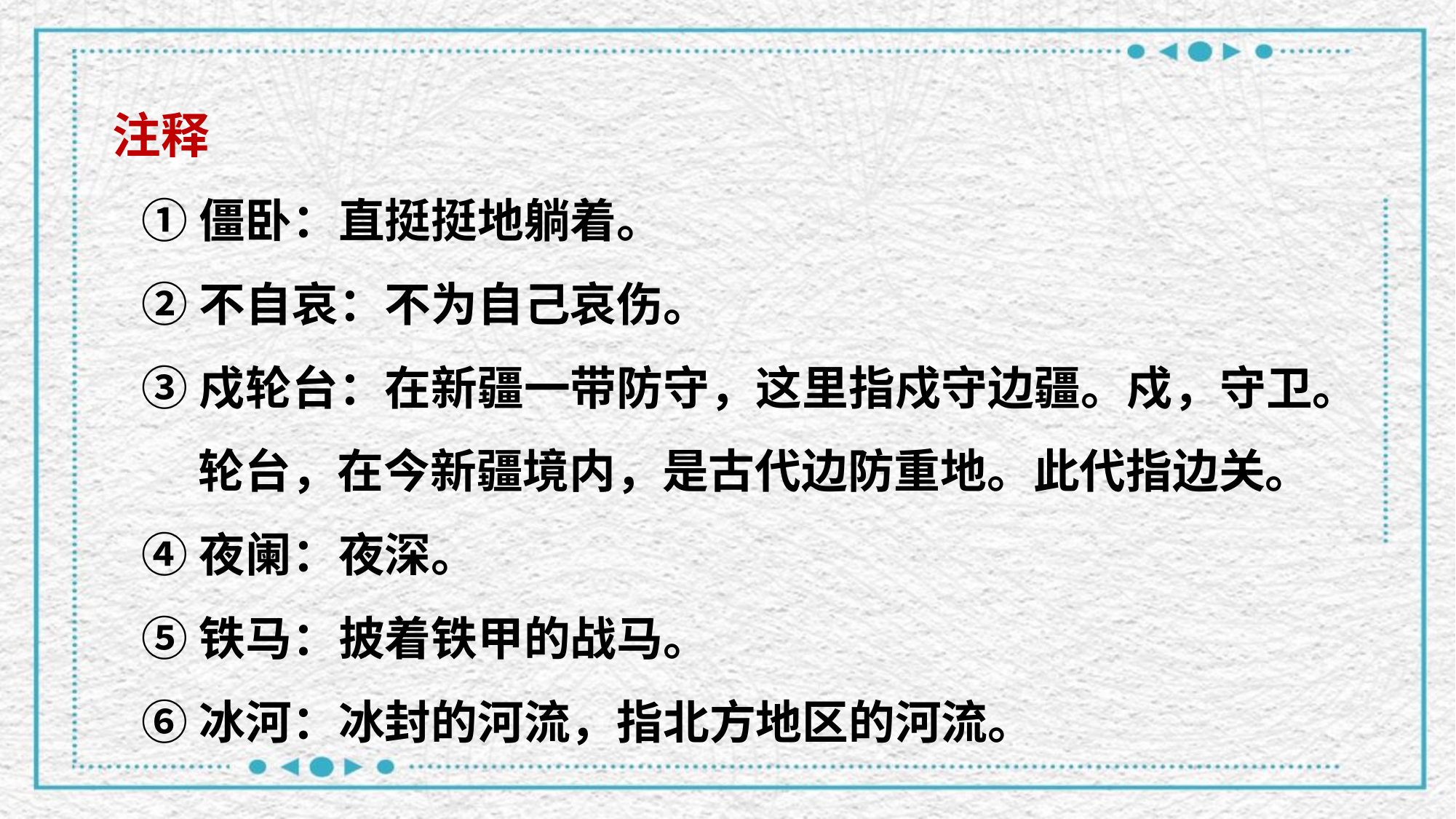

注释
①僵卧：直挺挺地躺着。
②不自哀：不为自己哀伤。
③戍轮台：在新疆一带防守，这里指戍守边疆。戍，守卫。轮台，在今新疆境内，是古代边防重地。此代指边关。
④夜阑：夜深。
⑤铁马：披着铁甲的战马。
⑥冰河：冰封的河流，指北方地区的河流。